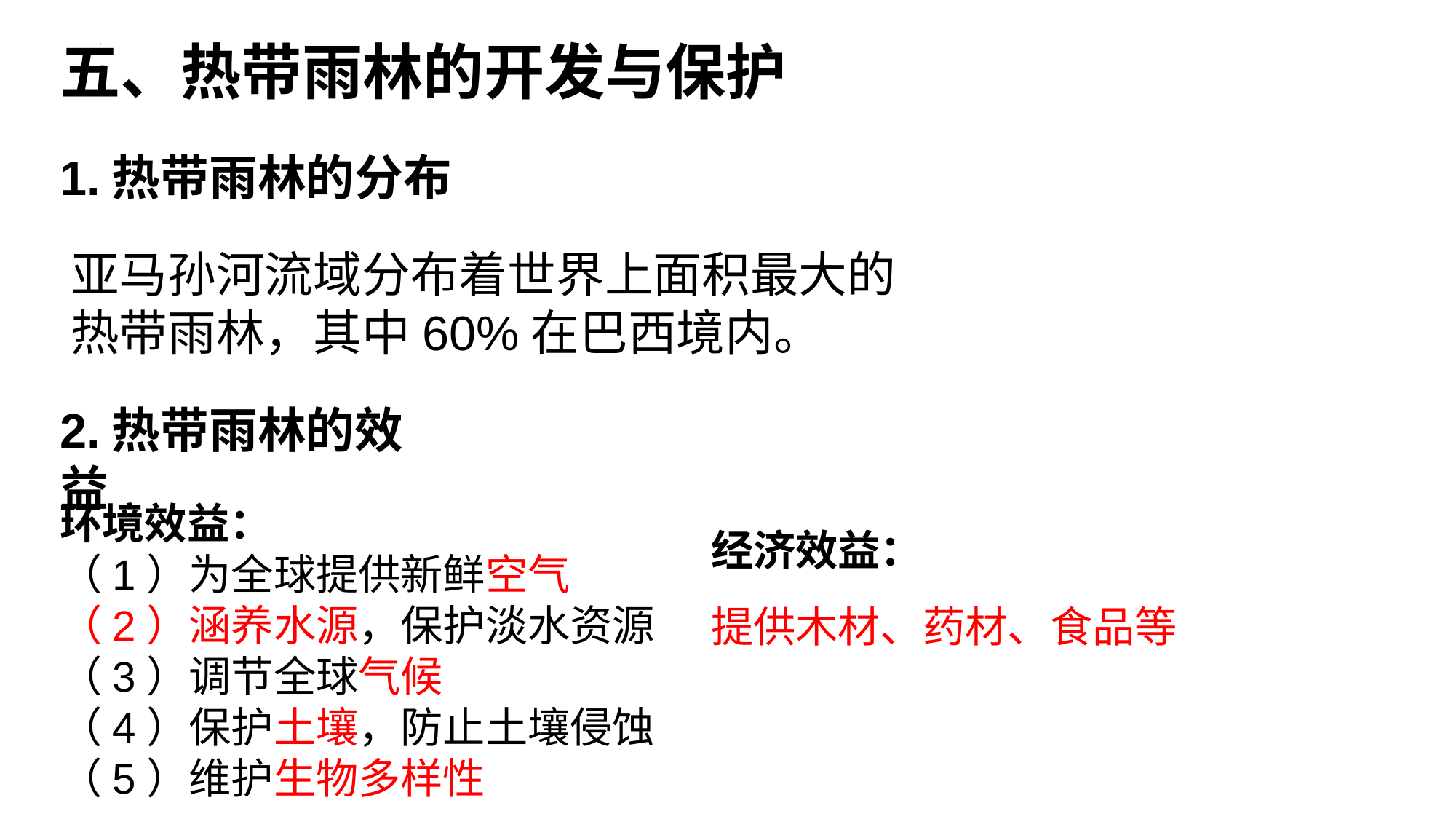

五、热带雨林的开发与保护
1.热带雨林的分布
亚马孙河流域分布着世界上面积最大的热带雨林，其中60%在巴西境内。
2.热带雨林的效益
环境效益：
（1）为全球提供新鲜空气
（2）涵养水源，保护淡水资源
（3）调节全球气候
（4）保护土壤，防止土壤侵蚀
（5）维护生物多样性
经济效益：
提供木材、药材、食品等